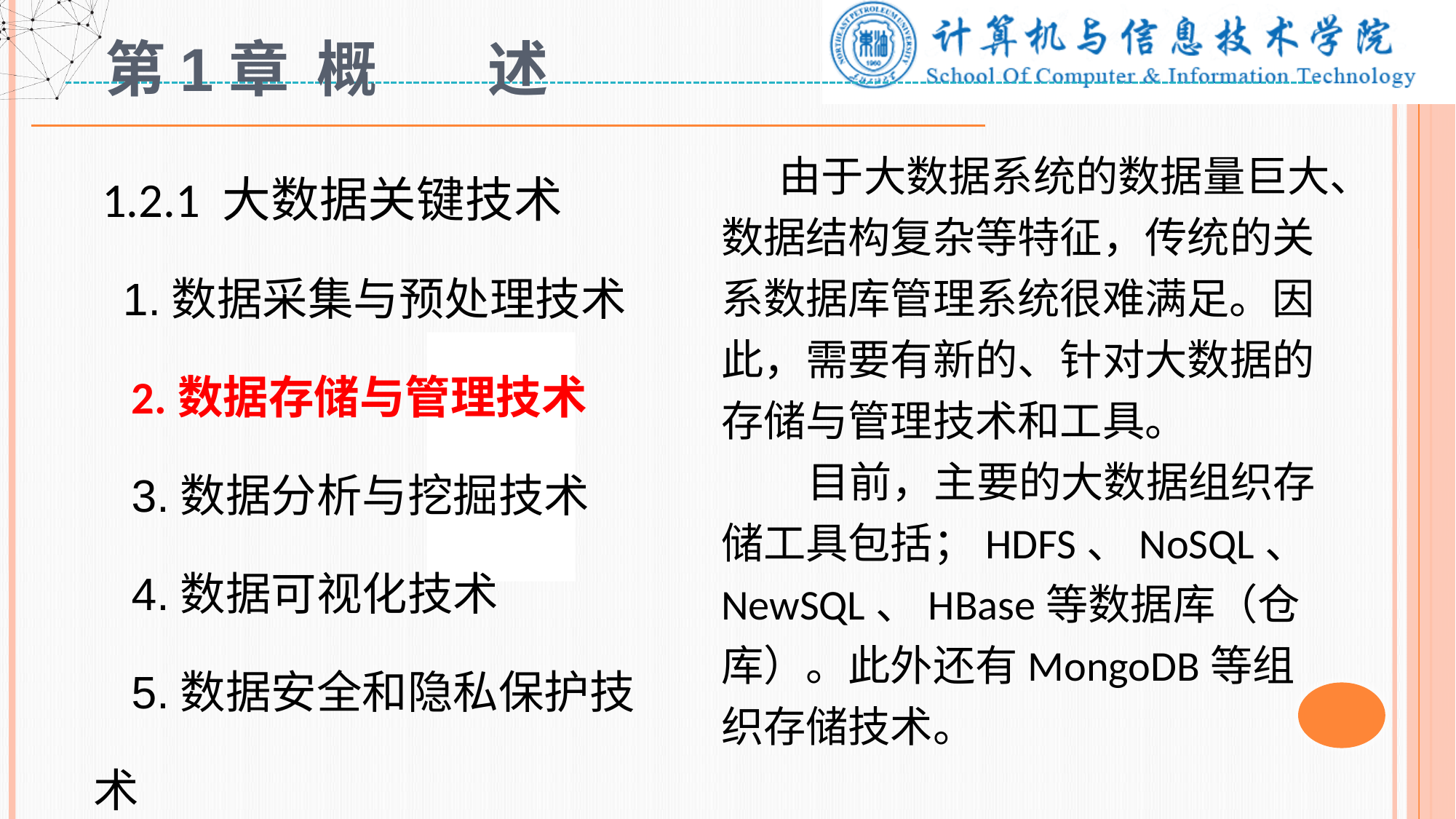

# 第1章  概        述
 1.2.1 大数据关键技术
   1.数据采集与预处理技术
   2.数据存储与管理技术
   3.数据分析与挖掘技术
   4.数据可视化技术
   5.数据安全和隐私保护技术

      由于大数据系统的数据量巨大、数据结构复杂等特征，传统的关系数据库管理系统很难满足。因此，需要有新的、针对大数据的存储与管理技术和工具。
        目前，主要的大数据组织存储工具包括；HDFS、NoSQL、NewSQL、HBase等数据库（仓库）。此外还有MongoDB等组织存储技术。